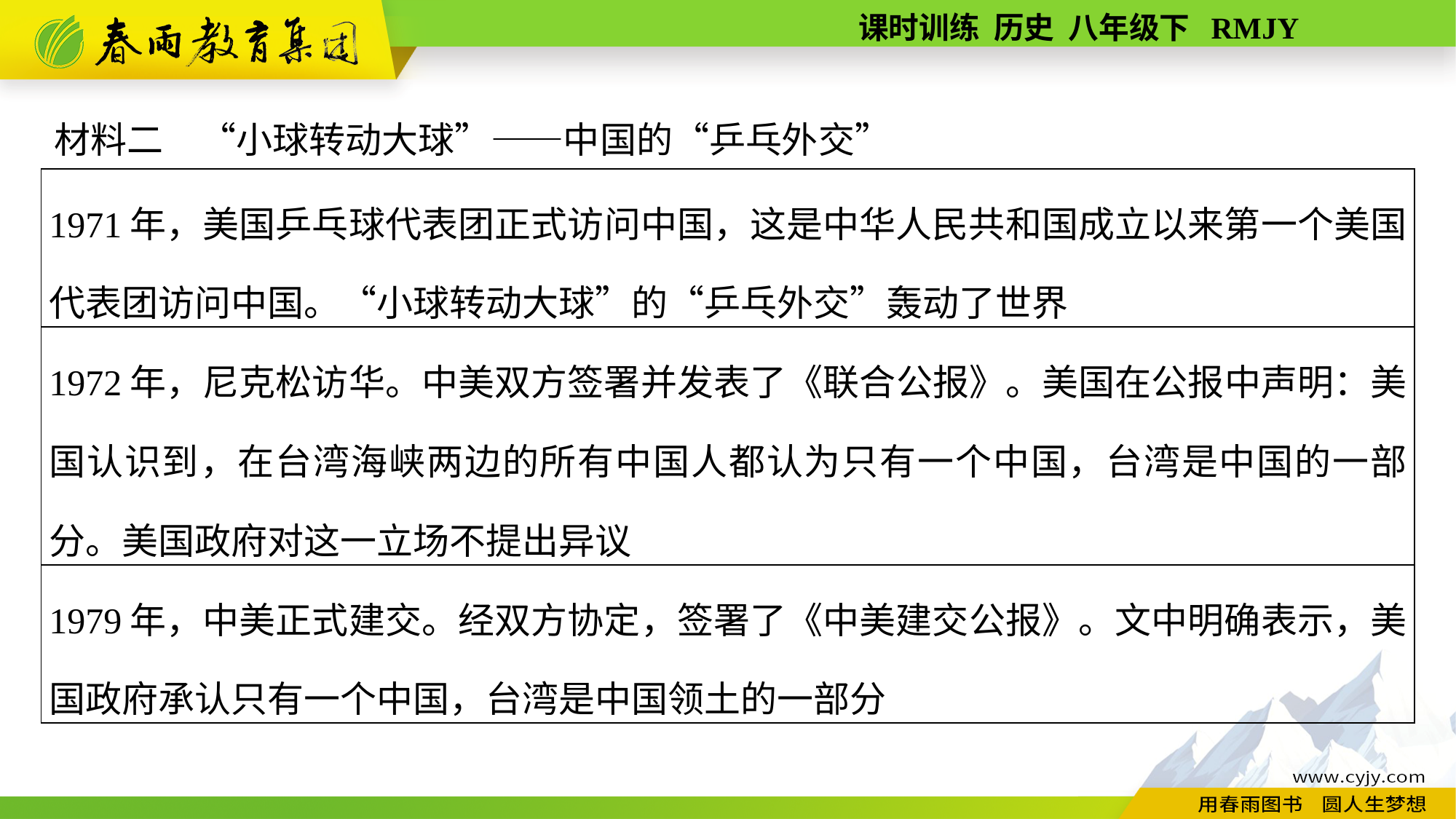

材料二　“小球转动大球”——中国的“乒乓外交”
| 1971年，美国乒乓球代表团正式访问中国，这是中华人民共和国成立以来第一个美国代表团访问中国。“小球转动大球”的“乒乓外交”轰动了世界 |
| --- |
| 1972年，尼克松访华。中美双方签署并发表了《联合公报》。美国在公报中声明：美国认识到，在台湾海峡两边的所有中国人都认为只有一个中国，台湾是中国的一部分。美国政府对这一立场不提出异议 |
| 1979年，中美正式建交。经双方协定，签署了《中美建交公报》。文中明确表示，美国政府承认只有一个中国，台湾是中国领土的一部分 |